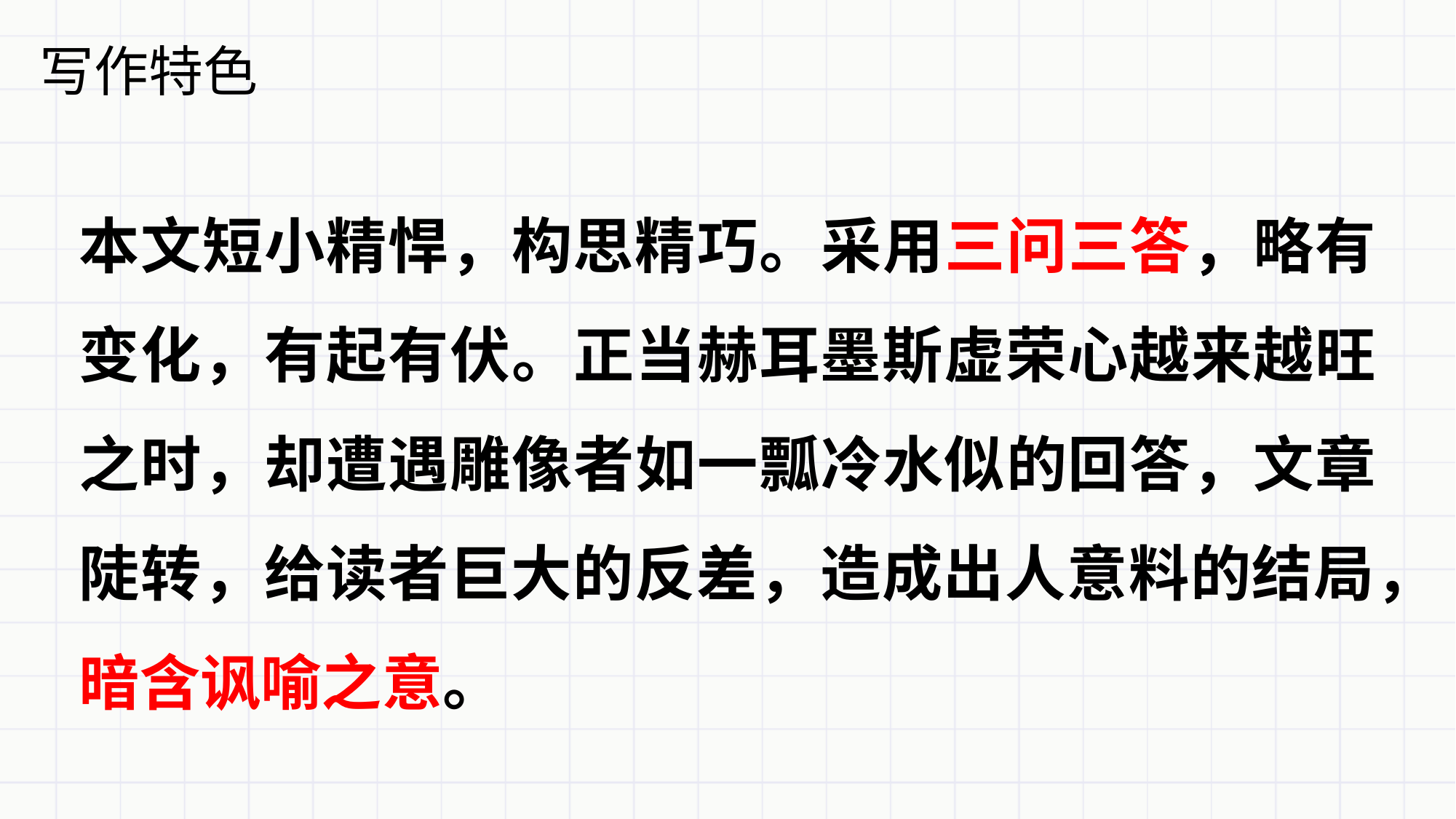

写作特色
本文短小精悍，构思精巧。采用三问三答，略有变化，有起有伏。正当赫耳墨斯虚荣心越来越旺之时，却遭遇雕像者如一瓢冷水似的回答，文章陡转，给读者巨大的反差，造成出人意料的结局，暗含讽喻之意。